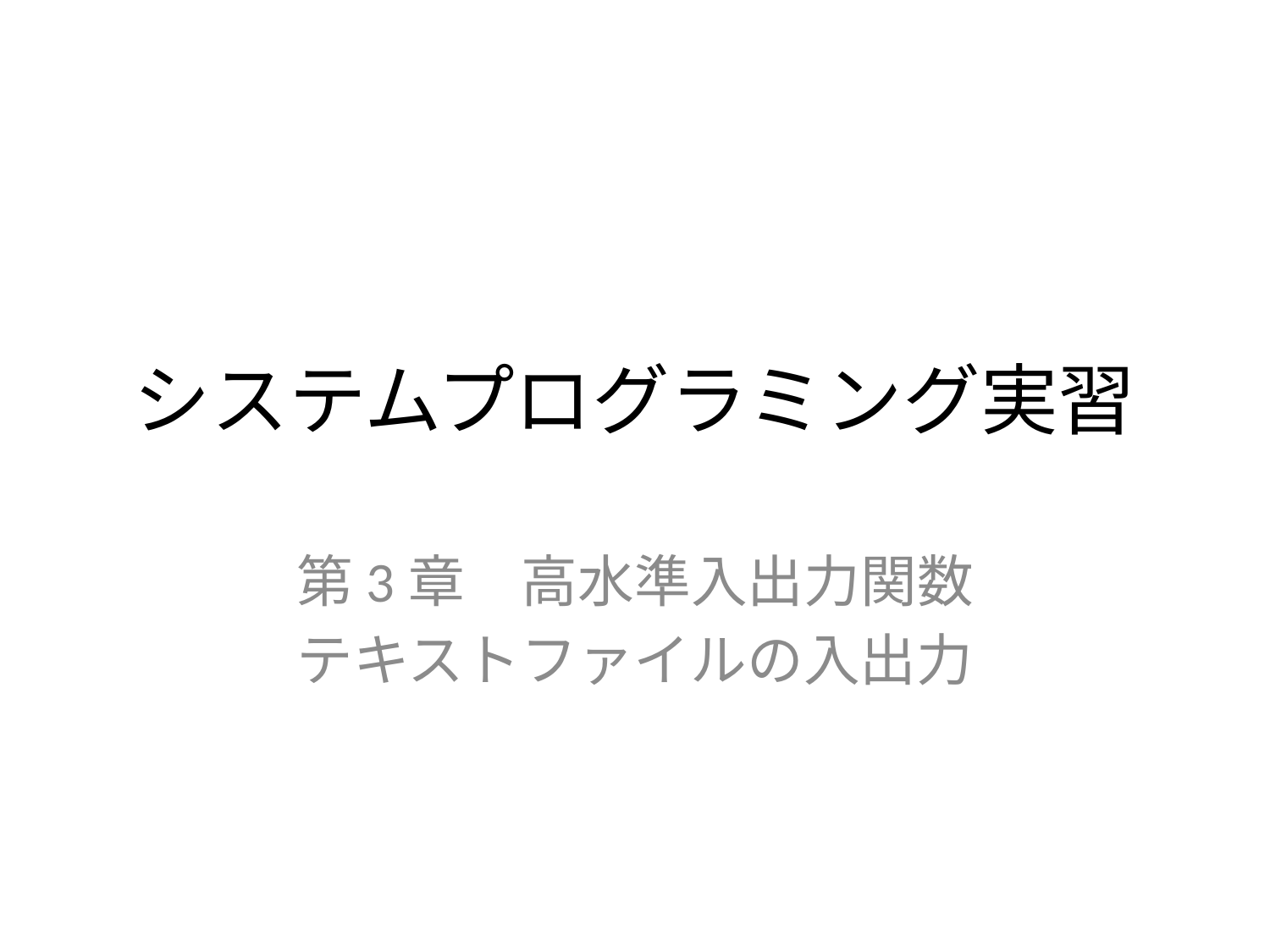

# システムプログラミング実習
第3章　高水準入出力関数
テキストファイルの入出力